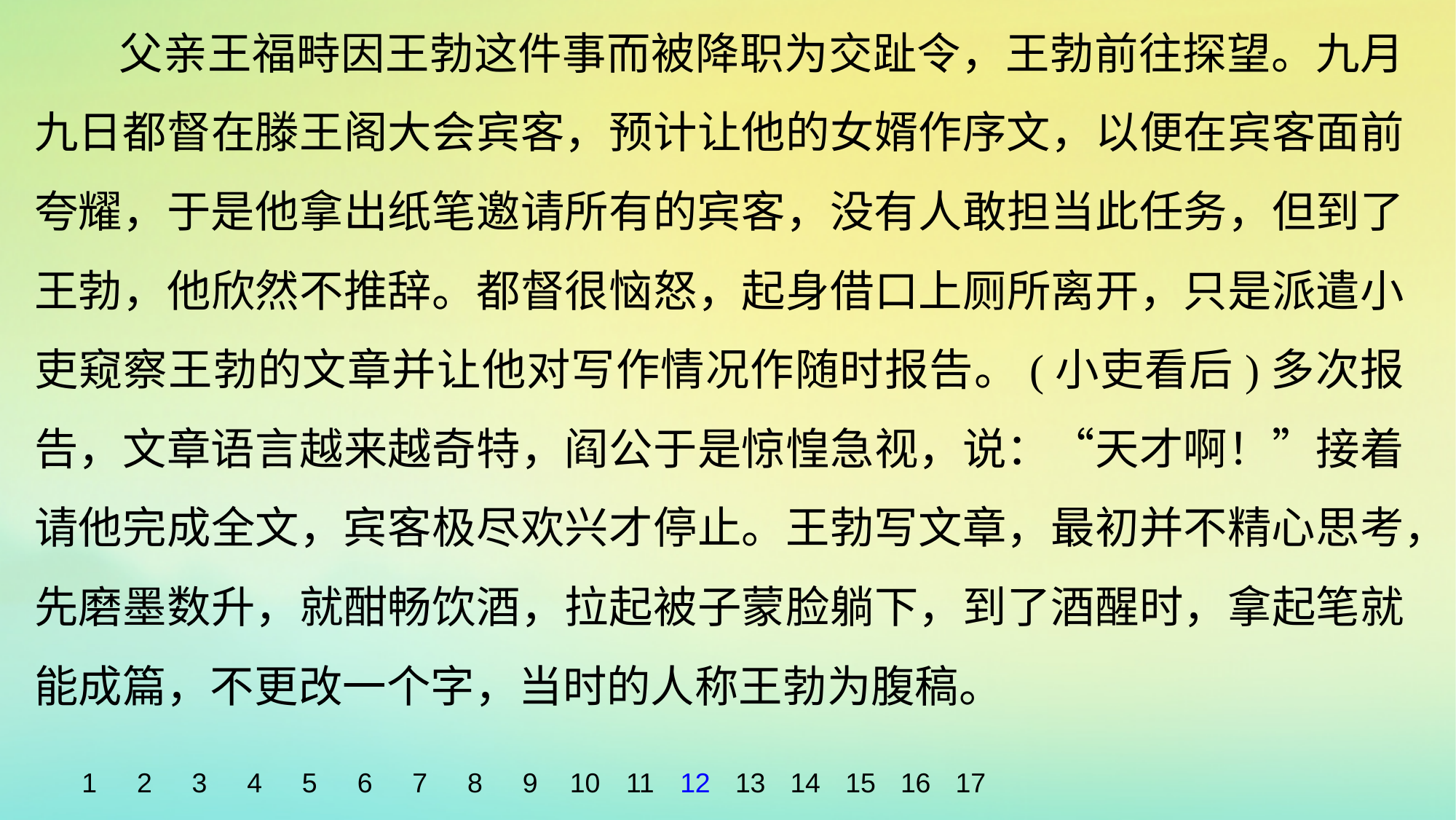

父亲王福畤因王勃这件事而被降职为交趾令，王勃前往探望。九月九日都督在滕王阁大会宾客，预计让他的女婿作序文，以便在宾客面前夸耀，于是他拿出纸笔邀请所有的宾客，没有人敢担当此任务，但到了王勃，他欣然不推辞。都督很恼怒，起身借口上厕所离开，只是派遣小吏窥察王勃的文章并让他对写作情况作随时报告。(小吏看后)多次报告，文章语言越来越奇特，阎公于是惊惶急视，说：“天才啊！”接着请他完成全文，宾客极尽欢兴才停止。王勃写文章，最初并不精心思考，先磨墨数升，就酣畅饮酒，拉起被子蒙脸躺下，到了酒醒时，拿起笔就能成篇，不更改一个字，当时的人称王勃为腹稿。
1
2
3
4
5
6
7
8
9
10
11
12
13
14
15
16
17